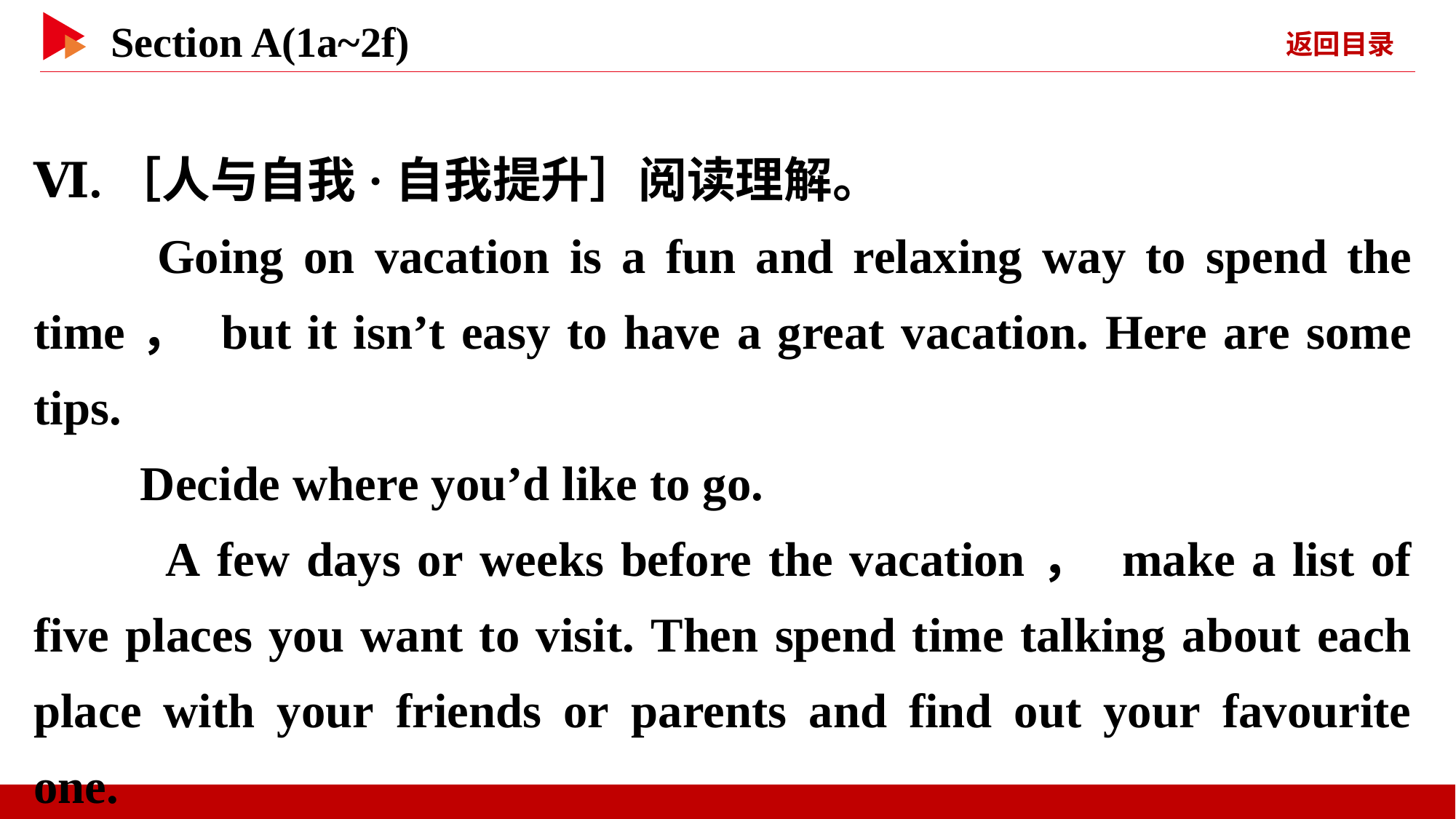

Ⅵ.［人与自我·自我提升］阅读理解。
　　Going on vacation is a fun and relaxing way to spend the time， but it isn’t easy to have a great vacation. Here are some tips.
      Decide where you’d like to go.
      A few days or weeks before the vacation， make a list of five places you want to visit. Then spend time talking about each place with your friends or parents and find out your favourite one.